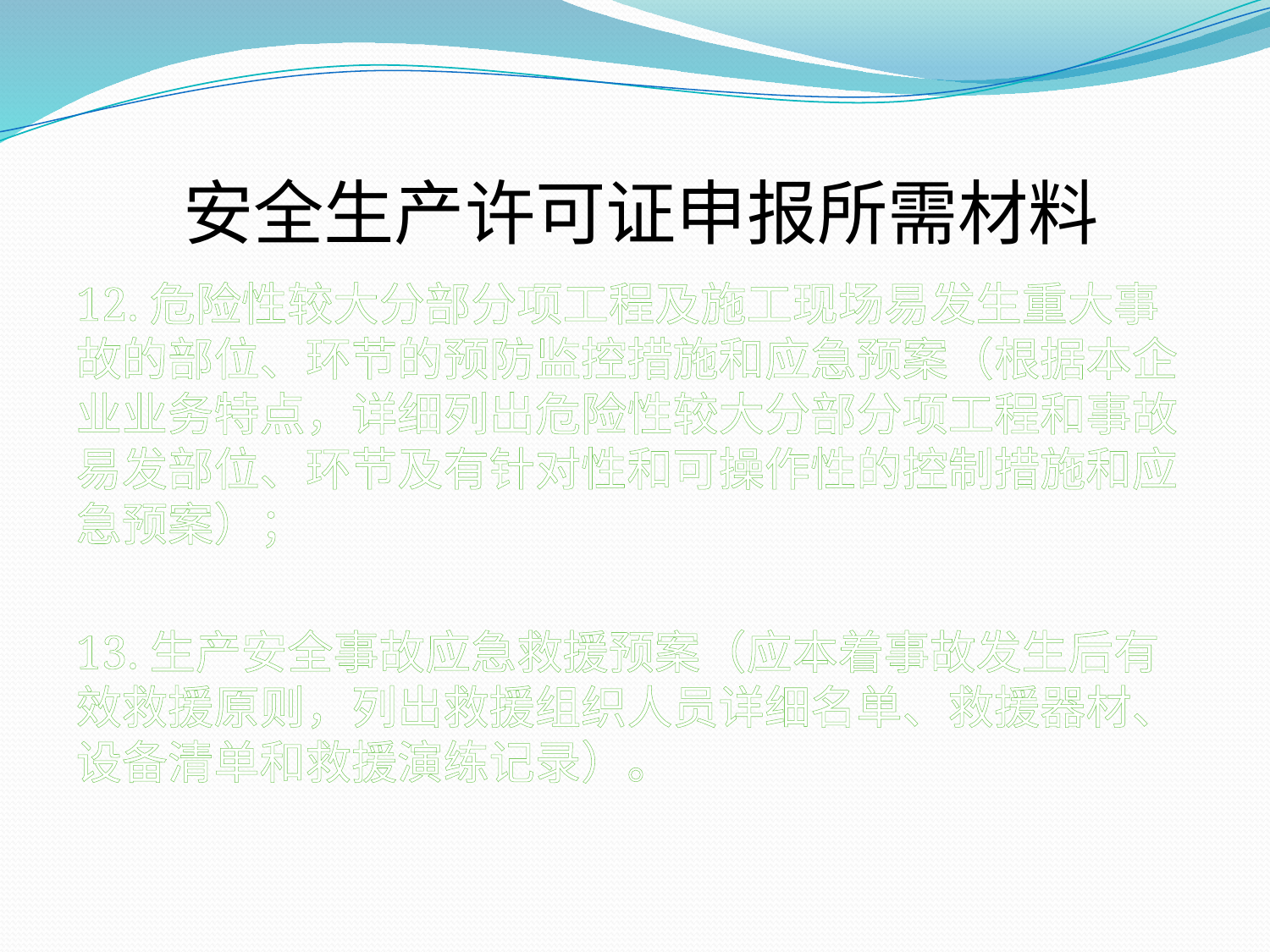

# 安全生产许可证申报所需材料
12.危险性较大分部分项工程及施工现场易发生重大事故的部位、环节的预防监控措施和应急预案（根据本企业业务特点，详细列出危险性较大分部分项工程和事故易发部位、环节及有针对性和可操作性的控制措施和应急预案）；

13.生产安全事故应急救援预案（应本着事故发生后有效救援原则，列出救援组织人员详细名单、救援器材、设备清单和救援演练记录）。